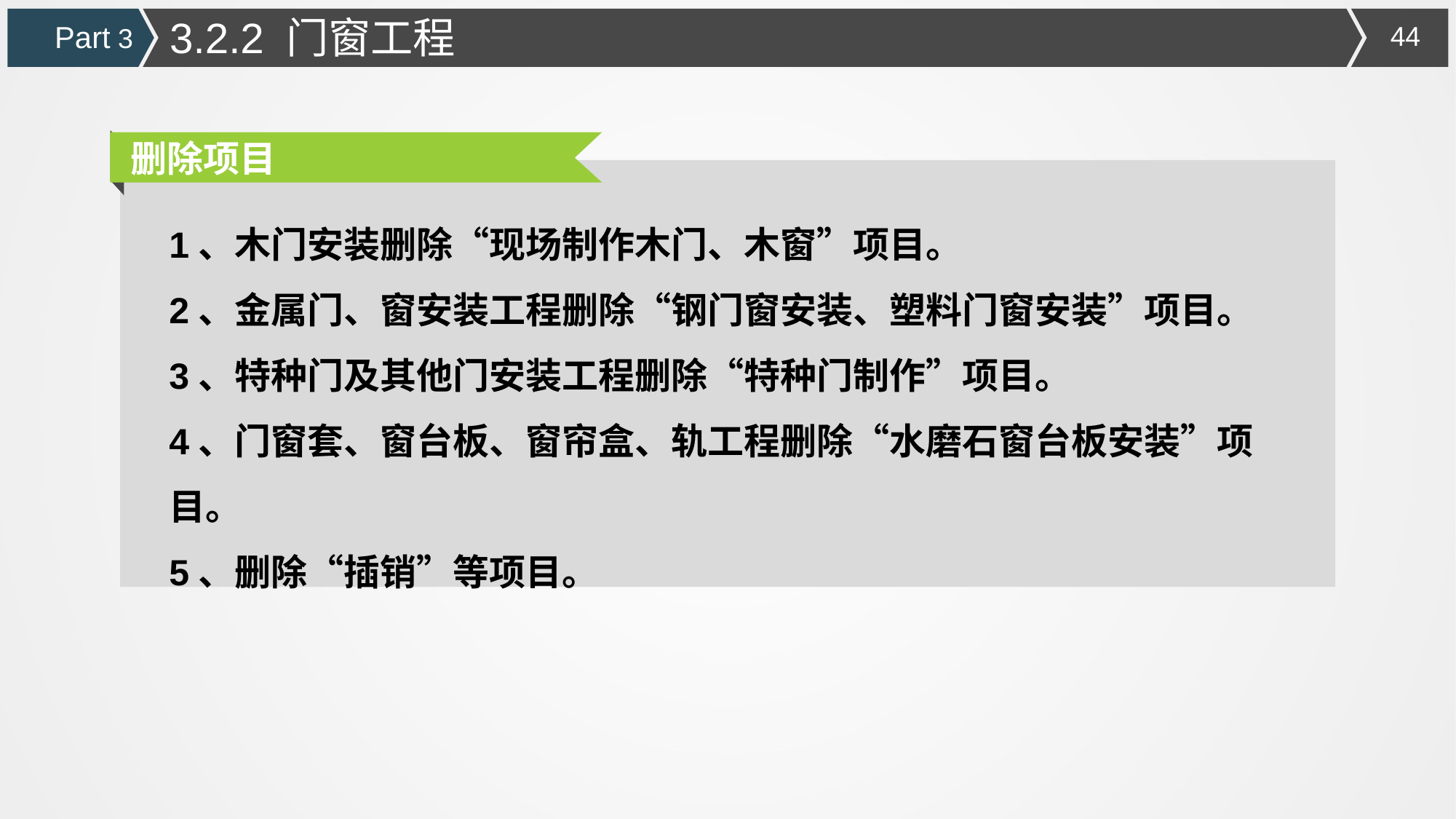

3.2.2 门窗工程
Part 3

删除项目

1、木门安装删除“现场制作木门、木窗”项目。
2、金属门、窗安装工程删除“钢门窗安装、塑料门窗安装”项目。
3、特种门及其他门安装工程删除“特种门制作”项目。
4、门窗套、窗台板、窗帘盒、轨工程删除“水磨石窗台板安装”项目。
5、删除“插销”等项目。